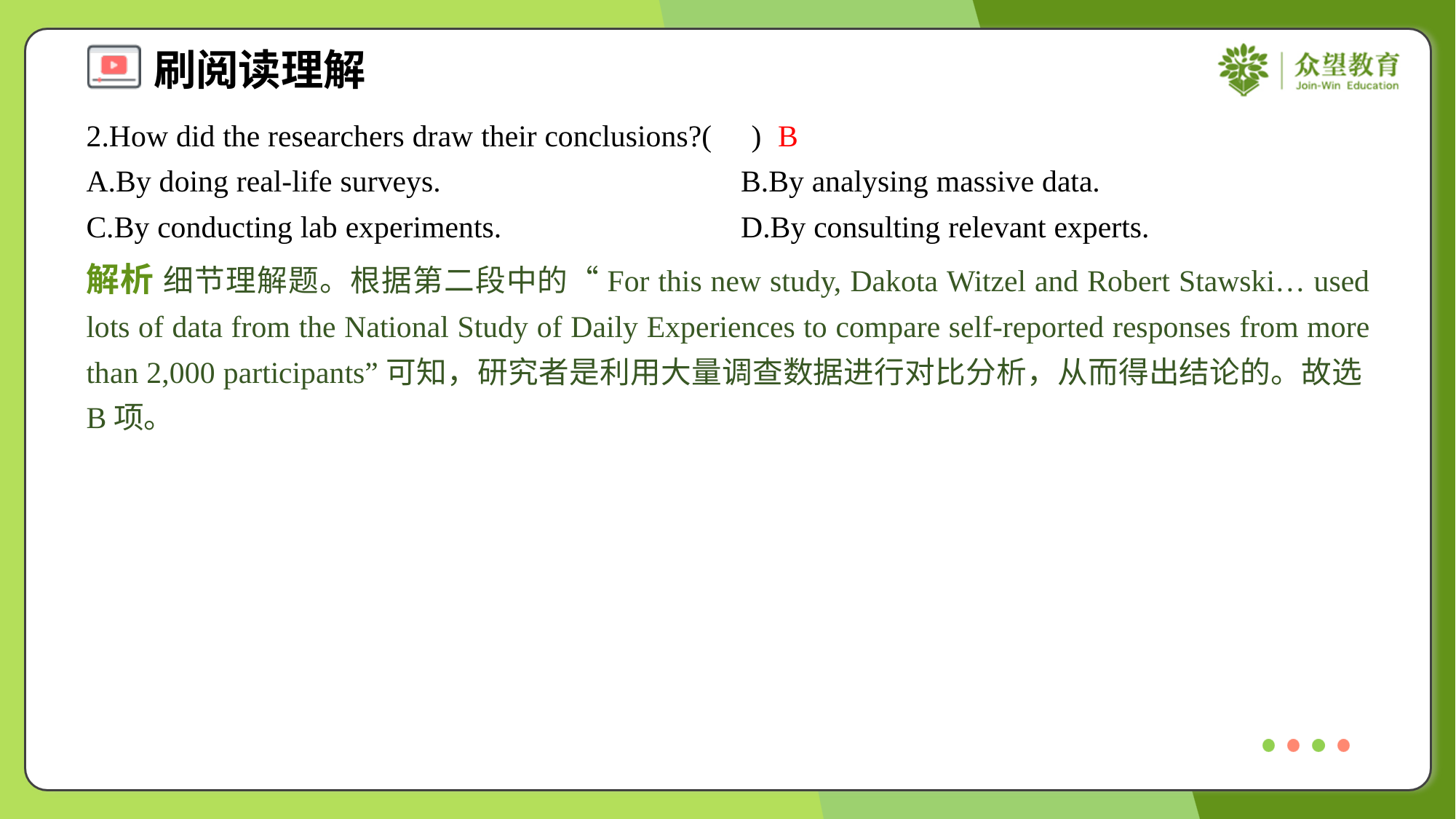

2.How did the researchers draw their conclusions?(     )
B
A.By doing real-life surveys.	B.By analysing massive data.
C.By conducting lab experiments.	D.By consulting relevant experts.
解析 细节理解题。根据第二段中的“For this new study, Dakota Witzel and Robert Stawski… used lots of data from the National Study of Daily Experiences to compare self-reported responses from more than 2,000 participants”可知，研究者是利用大量调查数据进行对比分析，从而得出结论的。故选B项。